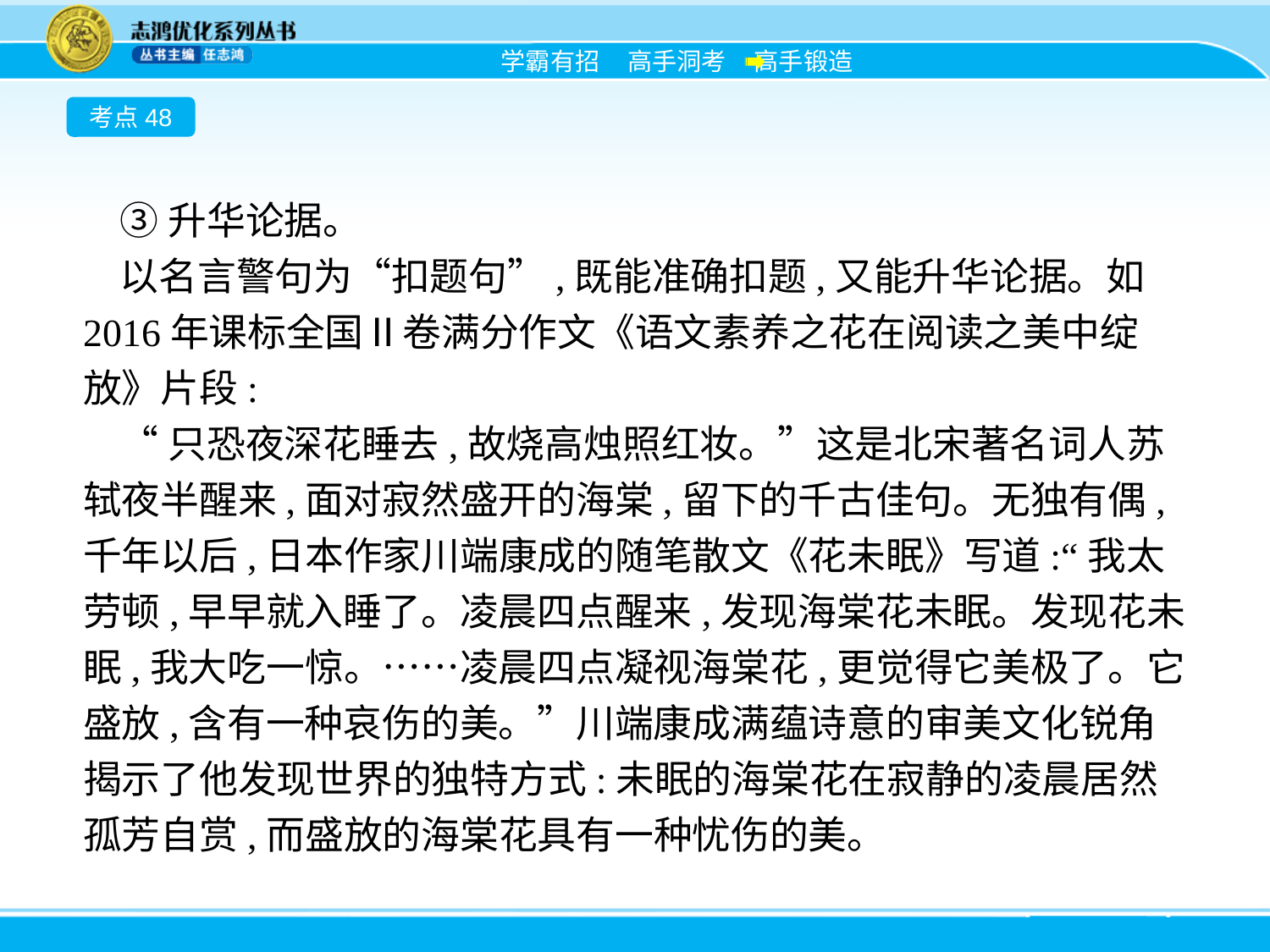

考点48
③升华论据。
以名言警句为“扣题句”,既能准确扣题,又能升华论据。如2016年课标全国Ⅱ卷满分作文《语文素养之花在阅读之美中绽放》片段:
“只恐夜深花睡去,故烧高烛照红妆。”这是北宋著名词人苏轼夜半醒来,面对寂然盛开的海棠,留下的千古佳句。无独有偶,千年以后,日本作家川端康成的随笔散文《花未眠》写道:“我太劳顿,早早就入睡了。凌晨四点醒来,发现海棠花未眠。发现花未眠,我大吃一惊。……凌晨四点凝视海棠花,更觉得它美极了。它盛放,含有一种哀伤的美。”川端康成满蕴诗意的审美文化锐角揭示了他发现世界的独特方式:未眠的海棠花在寂静的凌晨居然孤芳自赏,而盛放的海棠花具有一种忧伤的美。